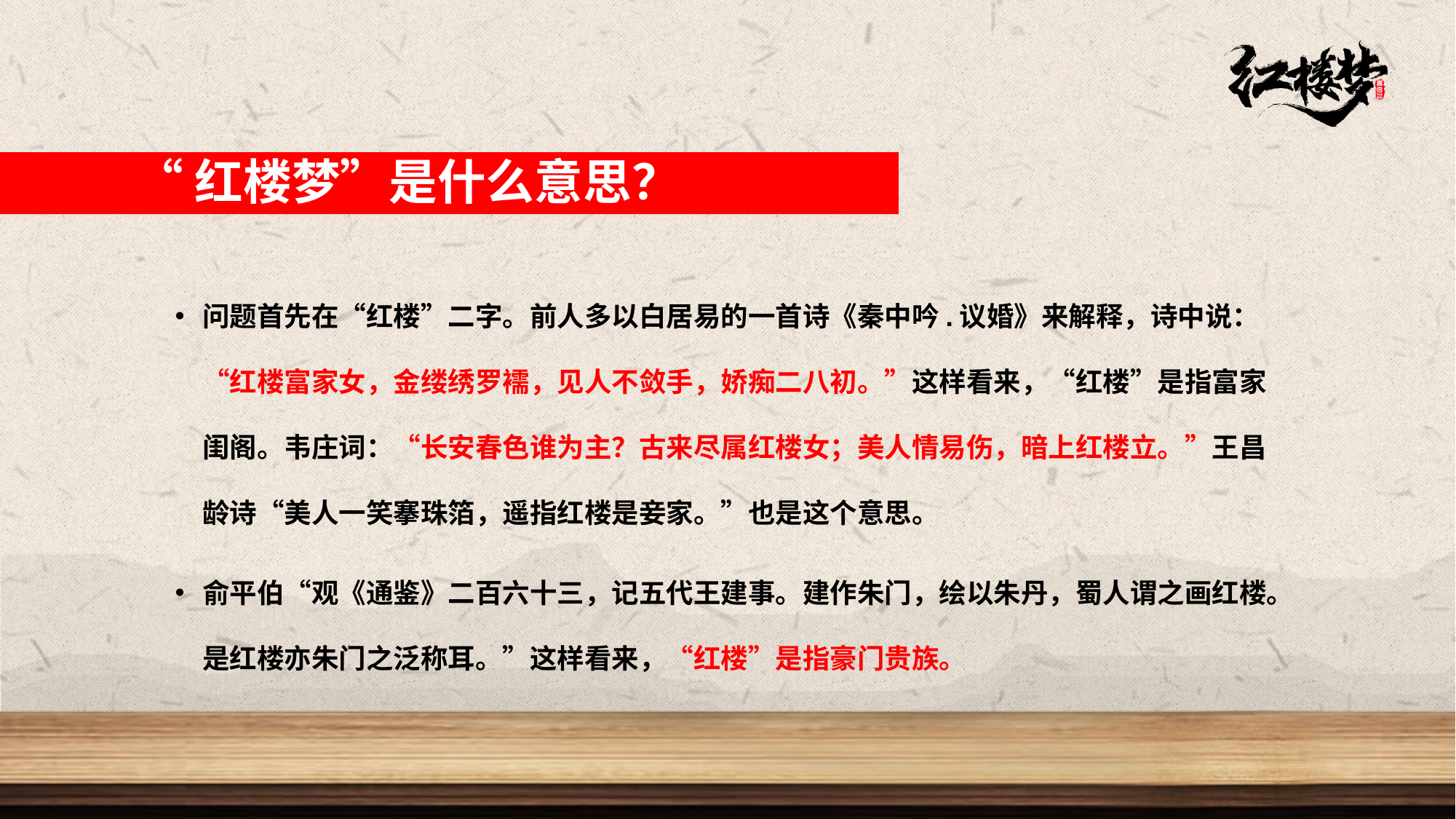

“红楼梦”是什么意思？
问题首先在“红楼”二字。前人多以白居易的一首诗《秦中吟.议婚》来解释，诗中说：“红楼富家女，金缕绣罗襦，见人不敛手，娇痴二八初。”这样看来，“红楼”是指富家闺阁。韦庄词：“长安春色谁为主？古来尽属红楼女；美人情易伤，暗上红楼立。”王昌龄诗“美人一笑搴珠箔，遥指红楼是妾家。”也是这个意思。
俞平伯“观《通鉴》二百六十三，记五代王建事。建作朱门，绘以朱丹，蜀人谓之画红楼。是红楼亦朱门之泛称耳。”这样看来，“红楼”是指豪门贵族。